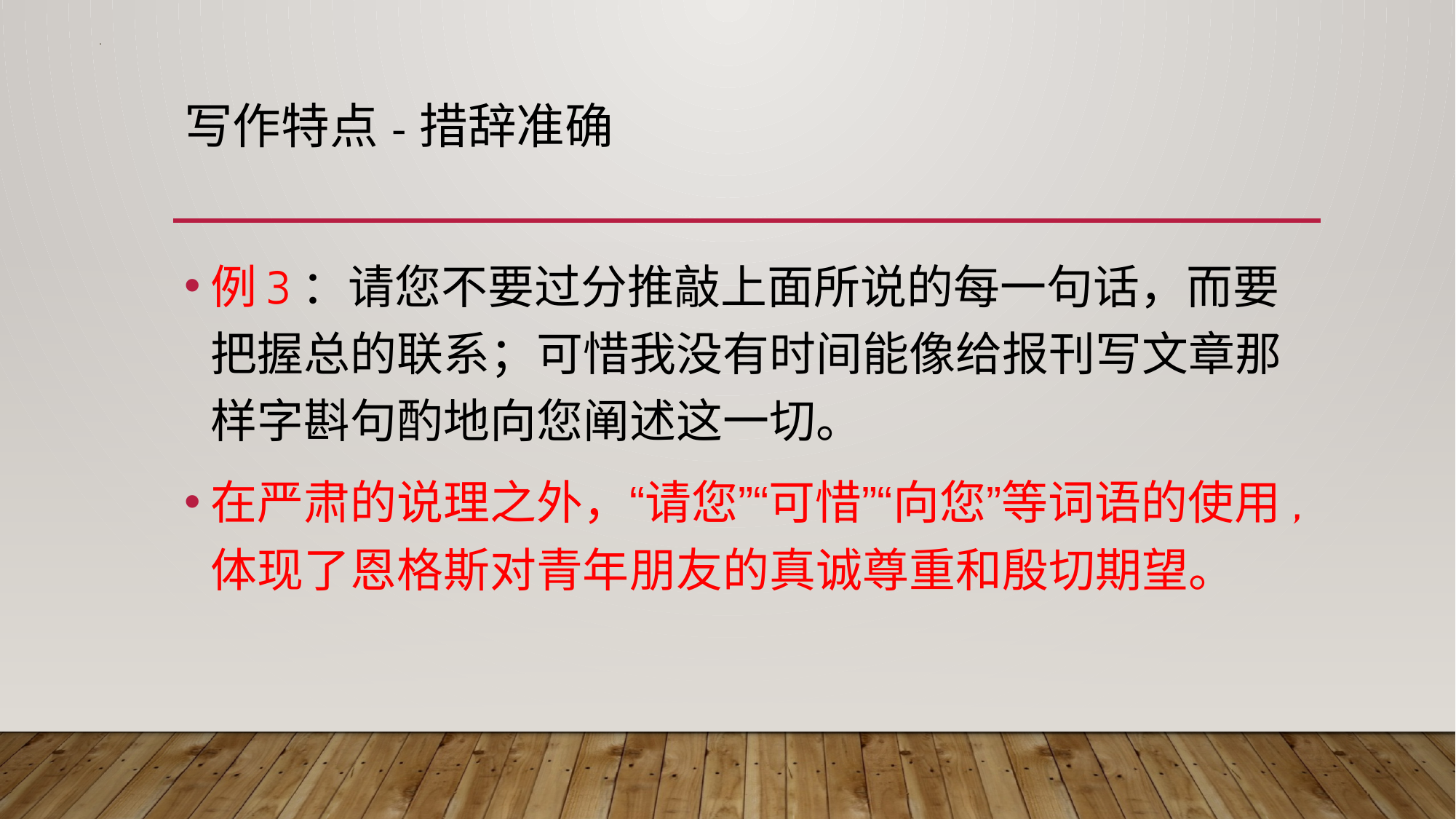

# 写作特点-措辞准确
例3：请您不要过分推敲上面所说的每一句话，而要把握总的联系；可惜我没有时间能像给报刊写文章那样字斟句酌地向您阐述这一切。
在严肃的说理之外，“请您”“可惜”“向您”等词语的使用,体现了恩格斯对青年朋友的真诚尊重和殷切期望。